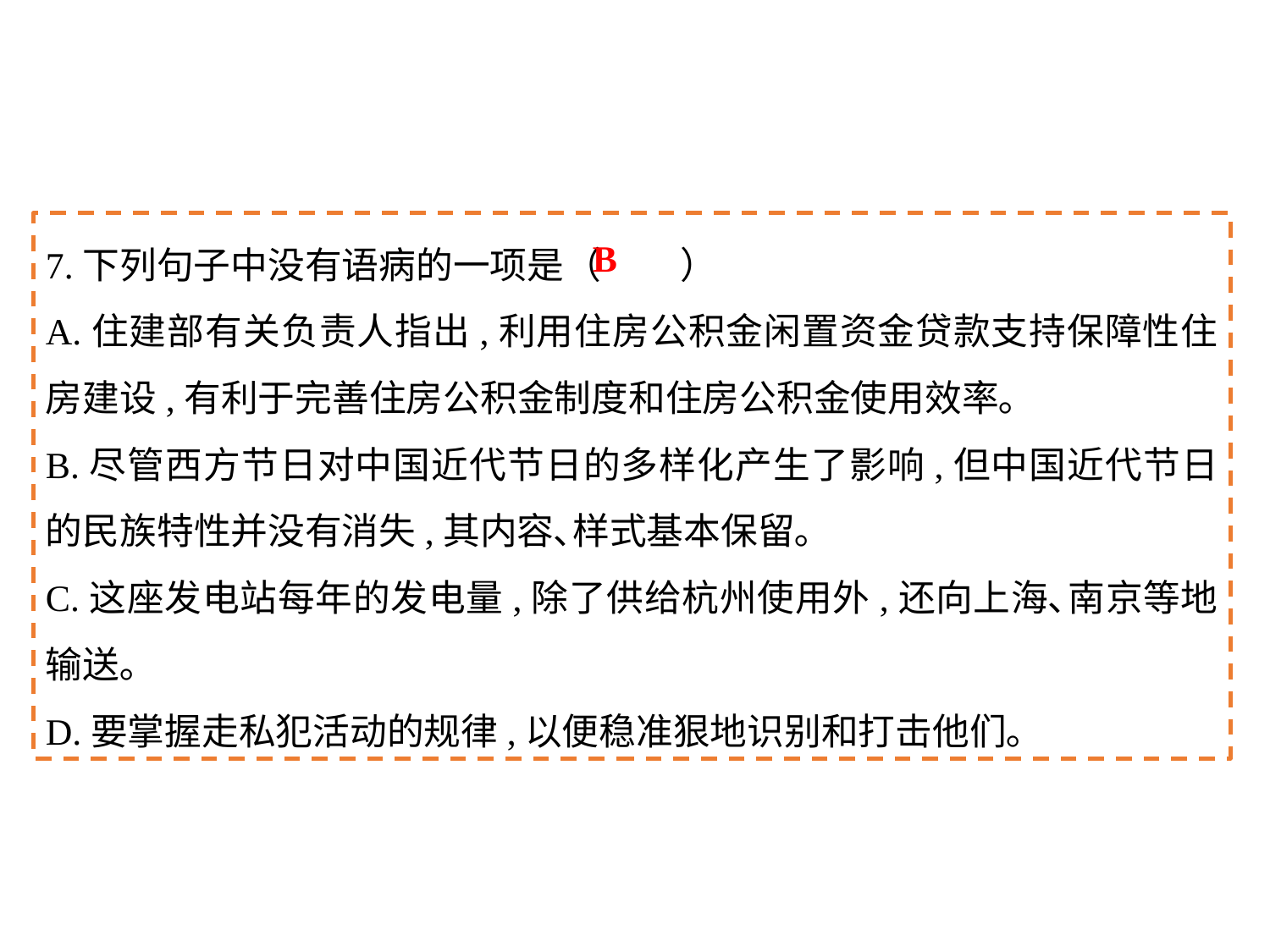

7.下列句子中没有语病的一项是（	）
A.住建部有关负责人指出,利用住房公积金闲置资金贷款支持保障性住房建设,有利于完善住房公积金制度和住房公积金使用效率｡
B.尽管西方节日对中国近代节日的多样化产生了影响,但中国近代节日的民族特性并没有消失,其内容､样式基本保留｡
C.这座发电站每年的发电量,除了供给杭州使用外,还向上海､南京等地输送｡
D.要掌握走私犯活动的规律,以便稳准狠地识别和打击他们｡
B